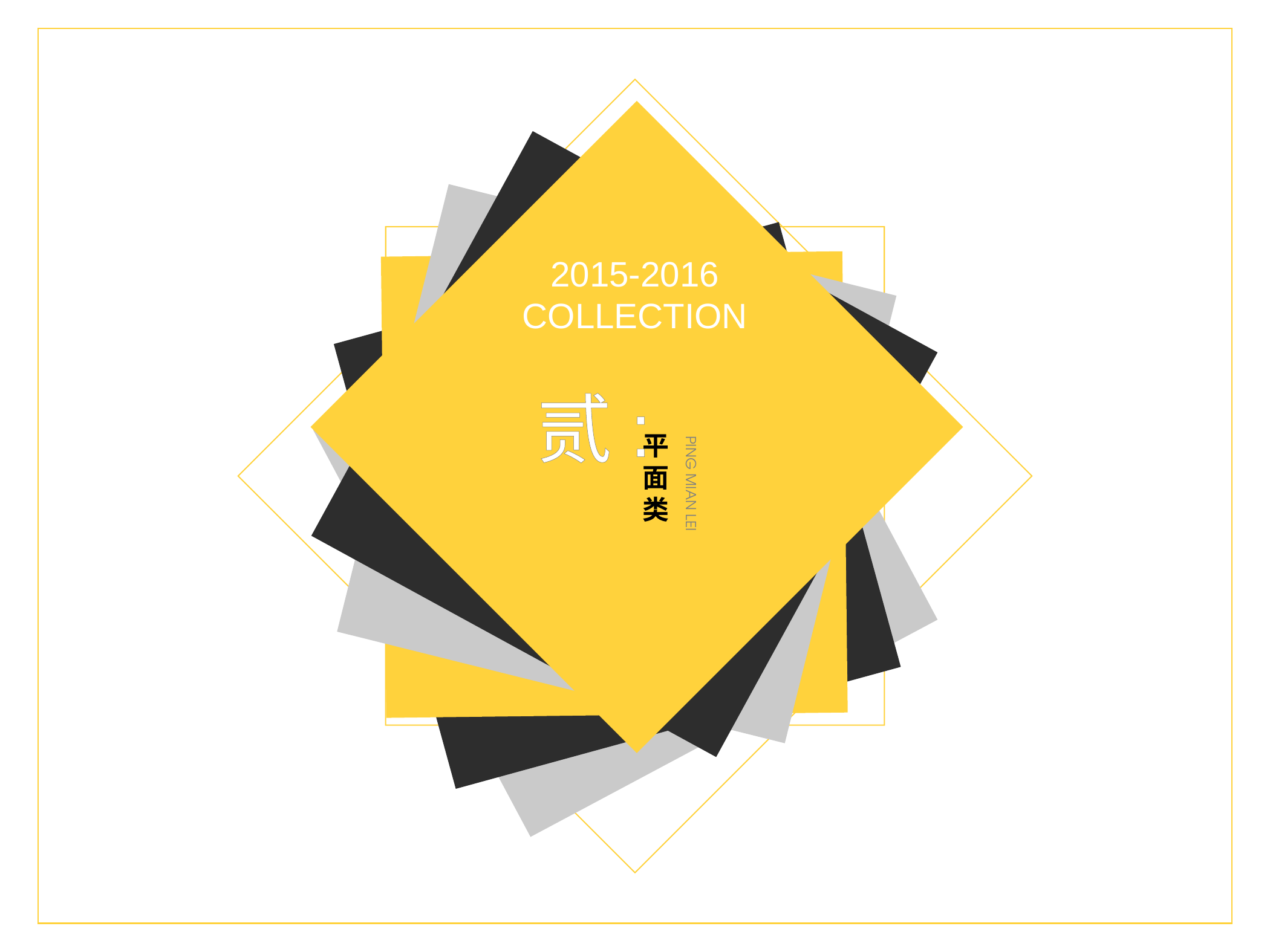

2015-2016
COLLECTION
贰:
平
面
类
PING MIAN LEI